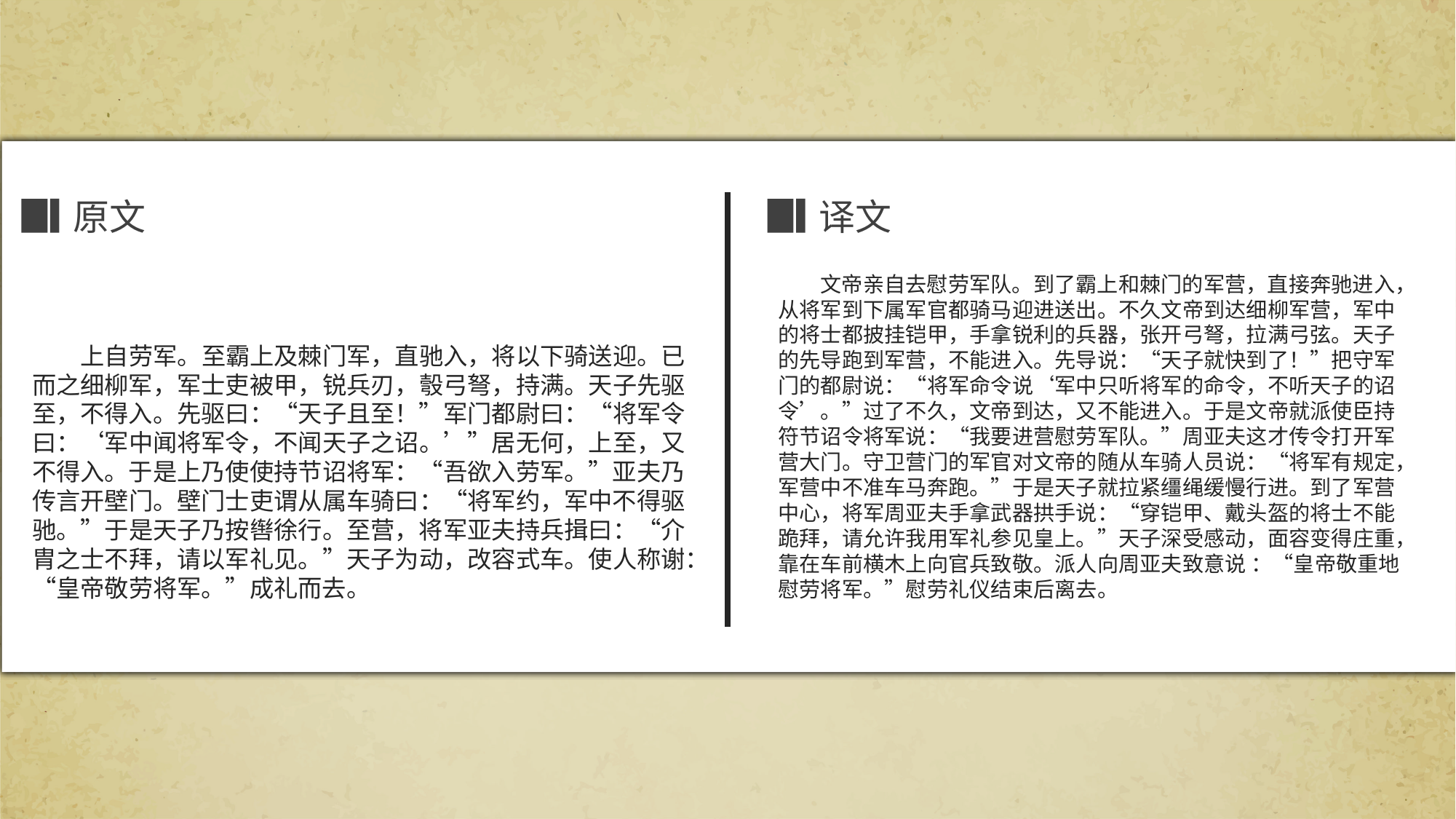

原文
译文

文帝亲自去慰劳军队。到了霸上和棘门的军营，直接奔驰进入，从将军到下属军官都骑马迎进送出。不久文帝到达细柳军营，军中的将士都披挂铠甲，手拿锐利的兵器，张开弓弩，拉满弓弦。天子的先导跑到军营，不能进入。先导说：“天子就快到了！”把守军门的都尉说：“将军命令说‘军中只听将军的命令，不听天子的诏令’。”过了不久，文帝到达，又不能进入。于是文帝就派使臣持符节诏令将军说：“我要进营慰劳军队。”周亚夫这才传令打开军营大门。守卫营门的军官对文帝的随从车骑人员说：“将军有规定，军营中不准车马奔跑。”于是天子就拉紧缰绳缓慢行进。到了军营中心，将军周亚夫手拿武器拱手说：“穿铠甲、戴头盔的将士不能跪拜，请允许我用军礼参见皇上。”天子深受感动，面容变得庄重，靠在车前横木上向官兵致敬。派人向周亚夫致意说 ：“皇帝敬重地慰劳将军。”慰劳礼仪结束后离去。
上自劳军。至霸上及棘门军，直驰入，将以下骑送迎。已而之细柳军，军士吏被甲，锐兵刃，彀弓弩，持满。天子先驱至，不得入。先驱曰：“天子且至！”军门都尉曰：“将军令曰：‘军中闻将军令，不闻天子之诏。’”居无何，上至，又不得入。于是上乃使使持节诏将军：“吾欲入劳军。”亚夫乃传言开壁门。壁门士吏谓从属车骑曰：“将军约，军中不得驱驰。”于是天子乃按辔徐行。至营，将军亚夫持兵揖曰：“介胄之士不拜，请以军礼见。”天子为动，改容式车。使人称谢：“皇帝敬劳将军。”成礼而去。